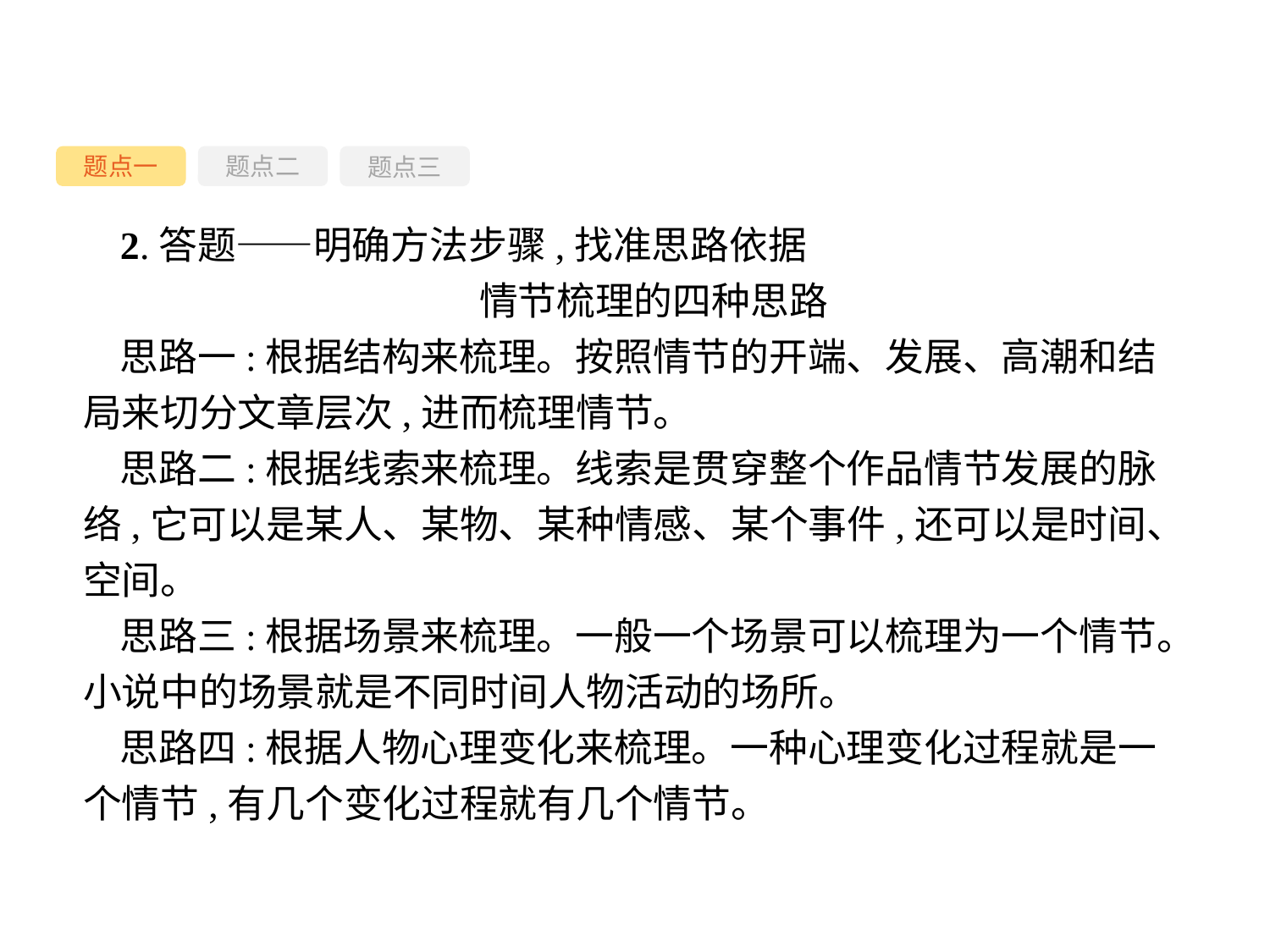

题点一
题点三
题点二
2.答题——明确方法步骤,找准思路依据
情节梳理的四种思路
思路一:根据结构来梳理。按照情节的开端、发展、高潮和结局来切分文章层次,进而梳理情节。
思路二:根据线索来梳理。线索是贯穿整个作品情节发展的脉络,它可以是某人、某物、某种情感、某个事件,还可以是时间、空间。
思路三:根据场景来梳理。一般一个场景可以梳理为一个情节。小说中的场景就是不同时间人物活动的场所。
思路四:根据人物心理变化来梳理。一种心理变化过程就是一个情节,有几个变化过程就有几个情节。
-50-